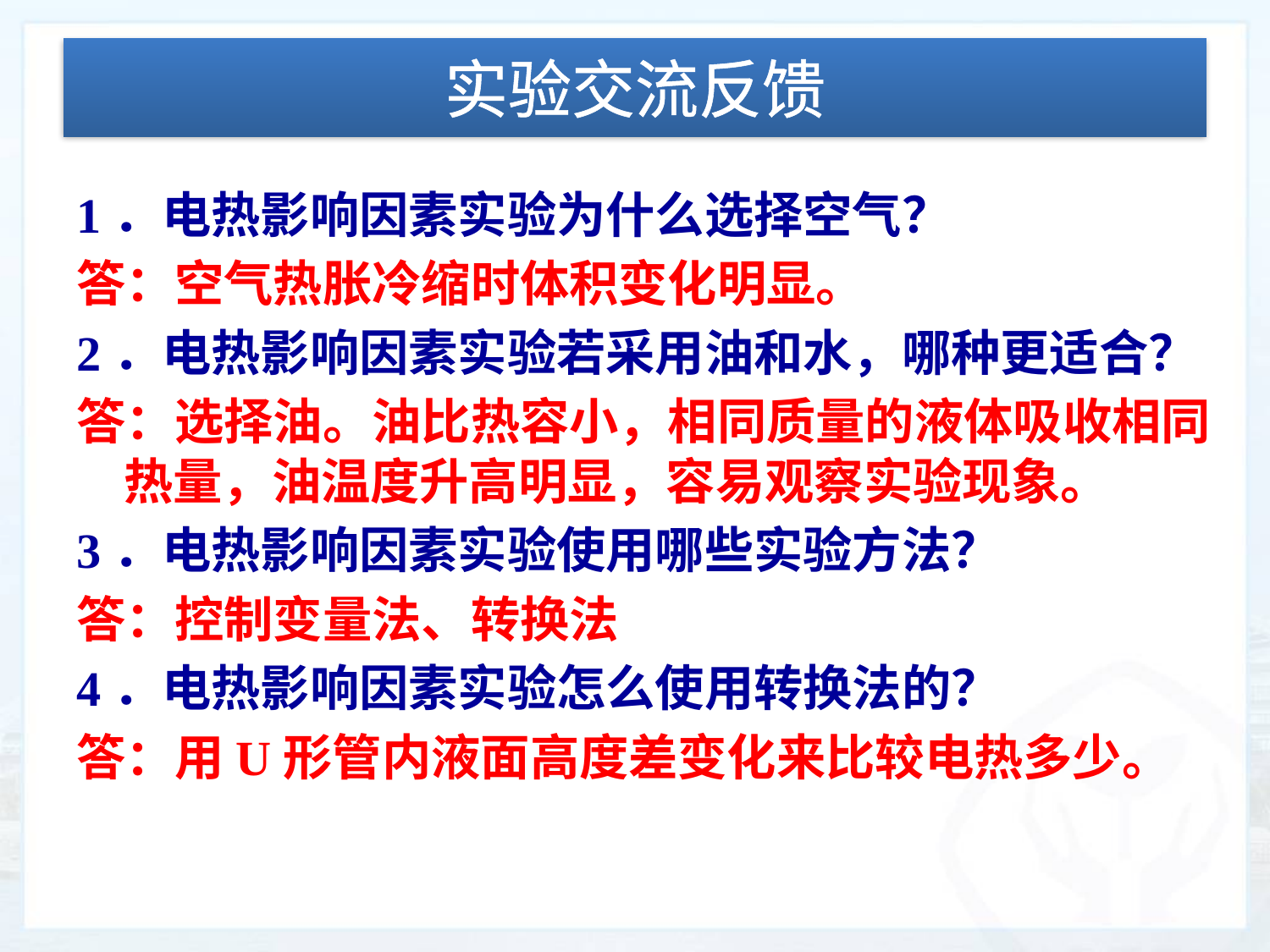

# 实验交流反馈
1．电热影响因素实验为什么选择空气？
答：空气热胀冷缩时体积变化明显。
2．电热影响因素实验若采用油和水，哪种更适合？
答：选择油。油比热容小，相同质量的液体吸收相同热量，油温度升高明显，容易观察实验现象。
3．电热影响因素实验使用哪些实验方法？
答：控制变量法、转换法
4．电热影响因素实验怎么使用转换法的？
答：用U形管内液面高度差变化来比较电热多少。